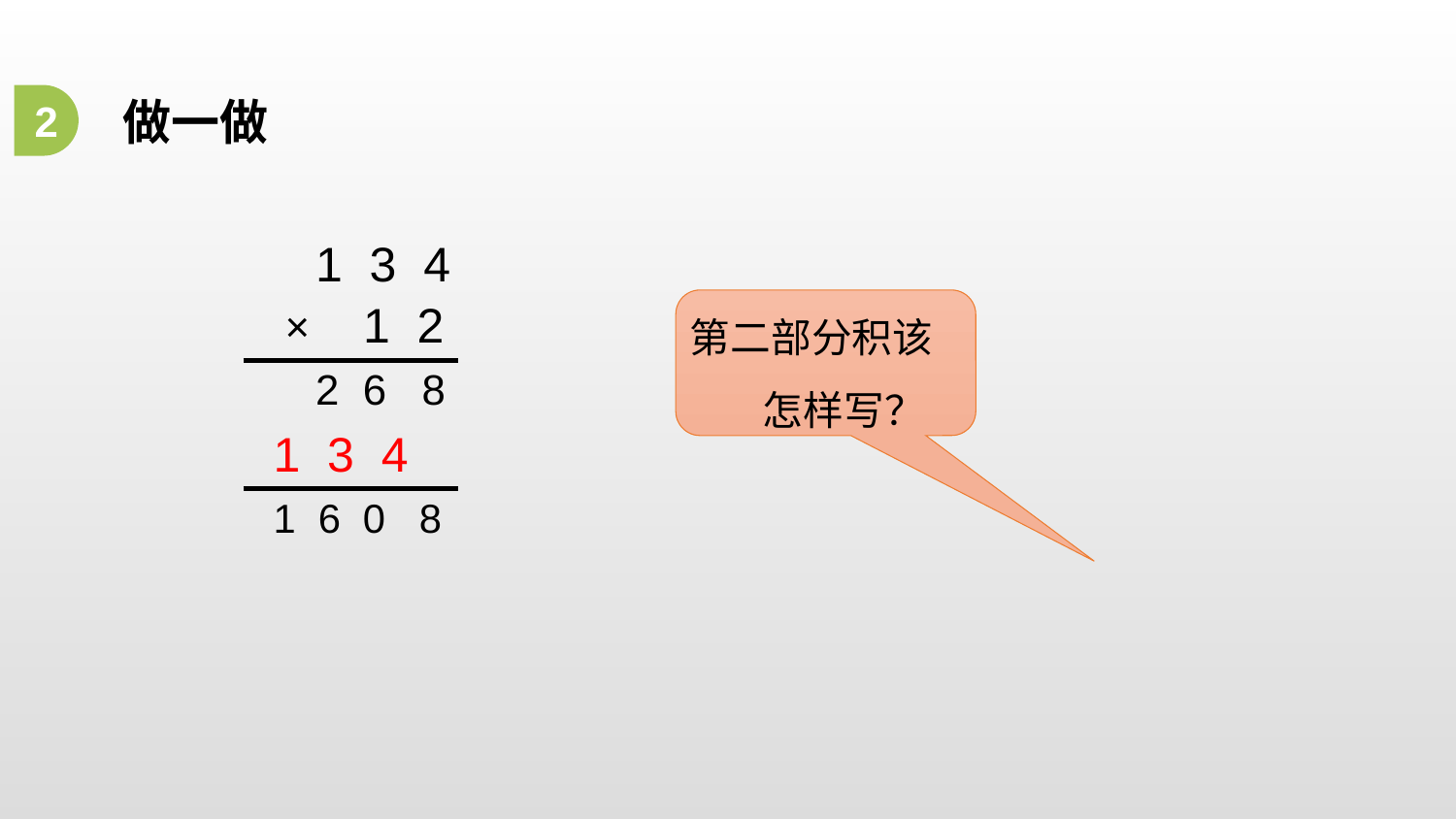

2
做一做
1  3  4
第二部分积该怎样写？
 1  2

×
2  6   8
1  3  4
1  6  0   8